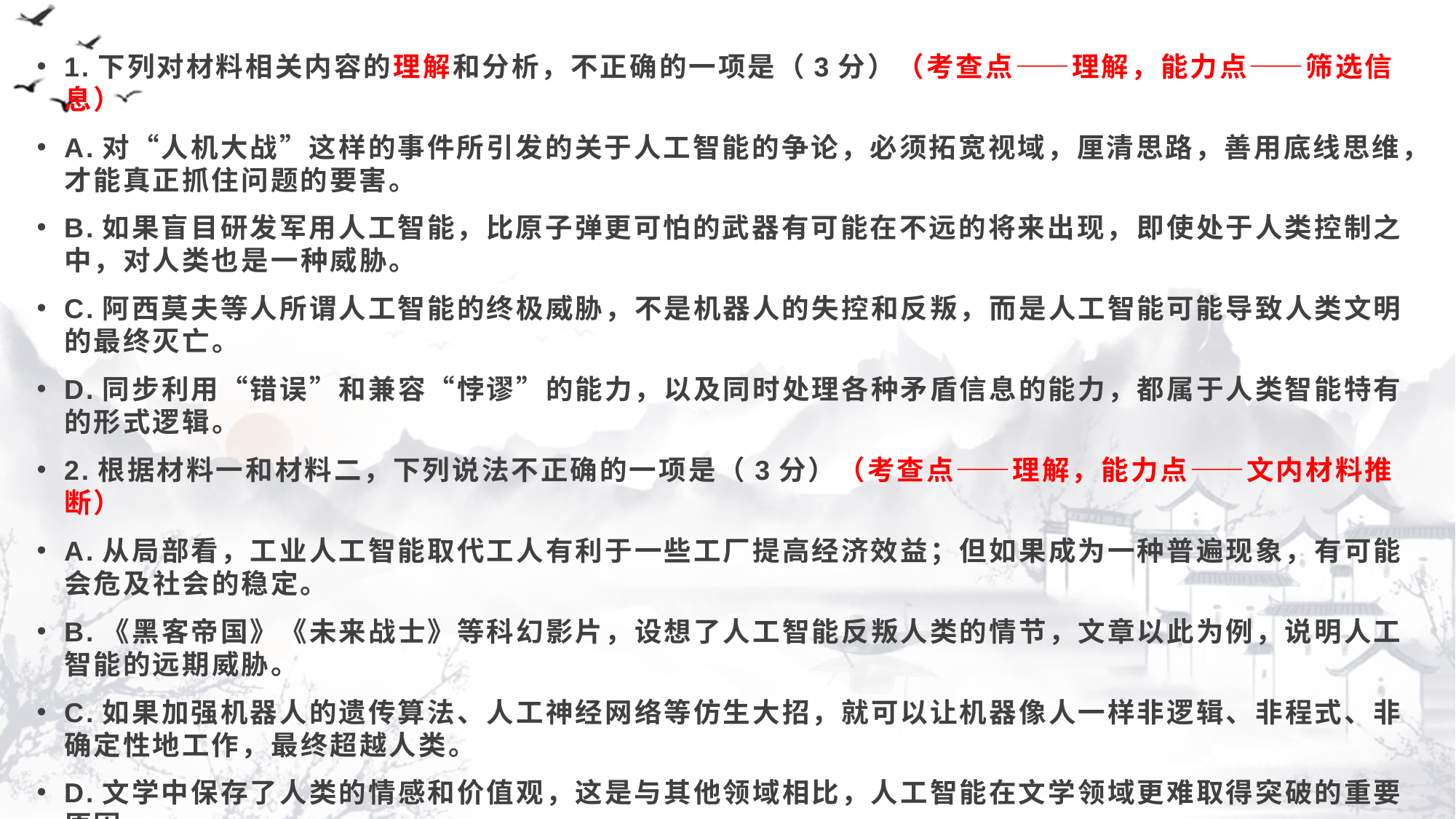

1.下列对材料相关内容的理解和分析，不正确的一项是（3分）（考查点——理解，能力点——筛选信息）
A.对“人机大战”这样的事件所引发的关于人工智能的争论，必须拓宽视域，厘清思路，善用底线思维，才能真正抓住问题的要害。
B.如果盲目研发军用人工智能，比原子弹更可怕的武器有可能在不远的将来出现，即使处于人类控制之中，对人类也是一种威胁。
C.阿西莫夫等人所谓人工智能的终极威胁，不是机器人的失控和反叛，而是人工智能可能导致人类文明的最终灭亡。
D.同步利用“错误”和兼容“悖谬”的能力，以及同时处理各种矛盾信息的能力，都属于人类智能特有的形式逻辑。
2.根据材料一和材料二，下列说法不正确的一项是（3分）（考查点——理解，能力点——文内材料推断）
A.从局部看，工业人工智能取代工人有利于一些工厂提高经济效益；但如果成为一种普遍现象，有可能会危及社会的稳定。
B.《黑客帝国》《未来战士》等科幻影片，设想了人工智能反叛人类的情节，文章以此为例，说明人工智能的远期威胁。
C.如果加强机器人的遗传算法、人工神经网络等仿生大招，就可以让机器像人一样非逻辑、非程式、非确定性地工作，最终超越人类。
D.文学中保存了人类的情感和价值观，这是与其他领域相比，人工智能在文学领域更难取得突破的重要原因。
#